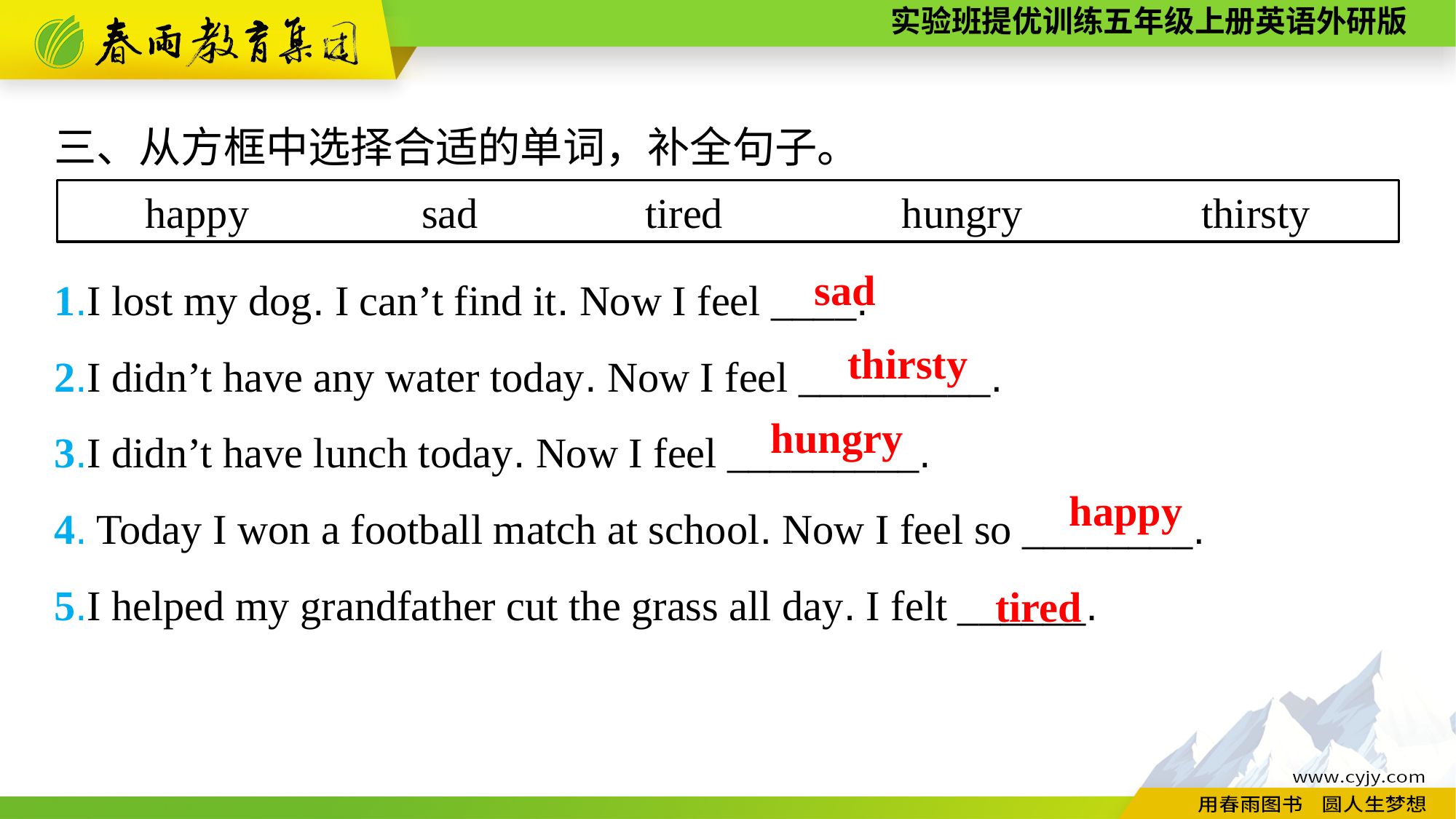

三、从方框中选择合适的单词，补全句子。

1.I lost my dog. I can’t find it. Now I feel ____.
2.I didn’t have any water today. Now I feel _________.
3.I didn’t have lunch today. Now I feel _________.
4. Today I won a football match at school. Now I feel so ________.
5.I helped my grandfather cut the grass all day. I felt ______.
happy     　      sad　           tired           　hungry           　thirsty
sad
thirsty
hungry
happy
tired